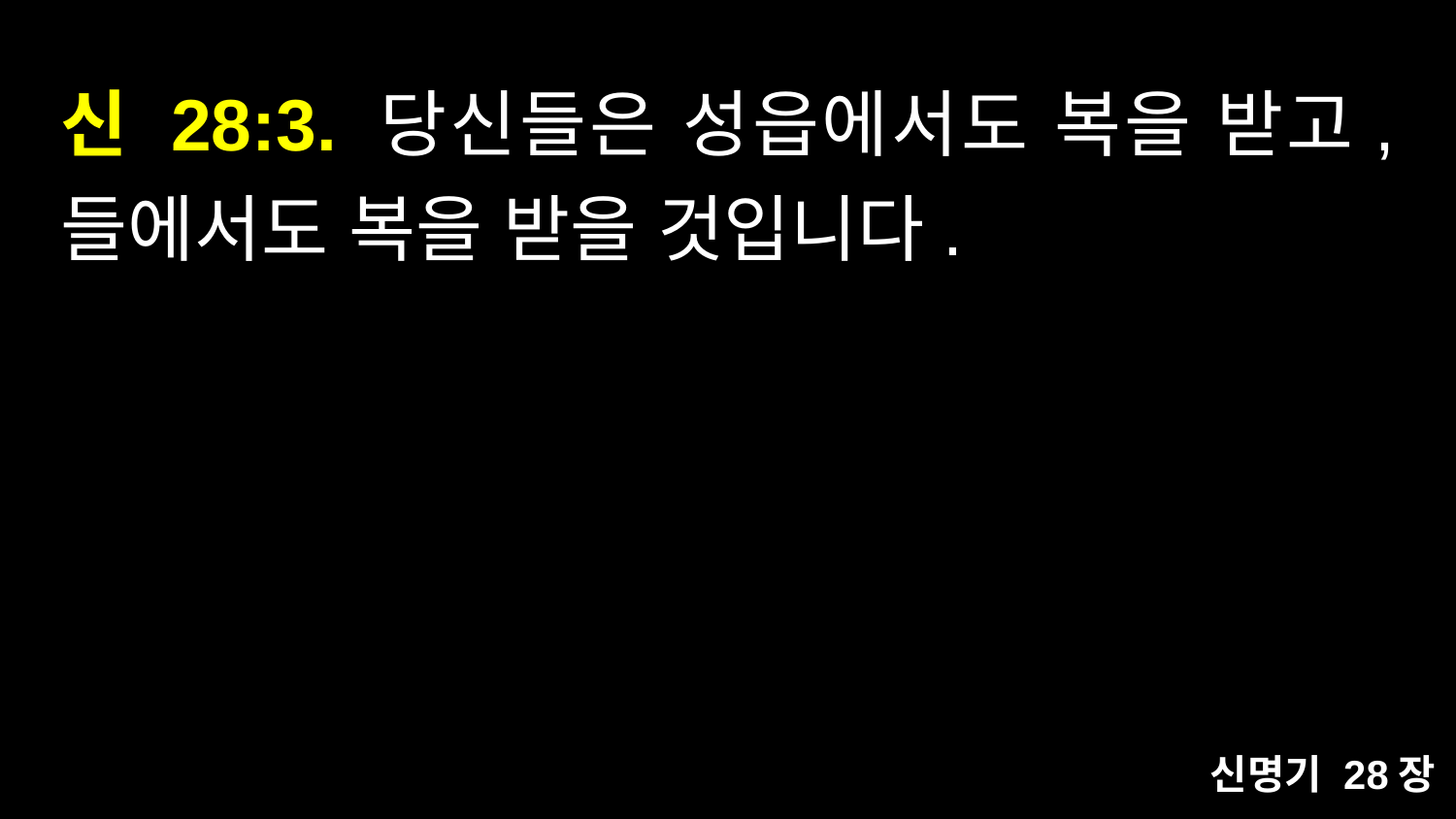

# 신 28:3. 당신들은 성읍에서도 복을 받고, 들에서도 복을 받을 것입니다.
신명기 28장